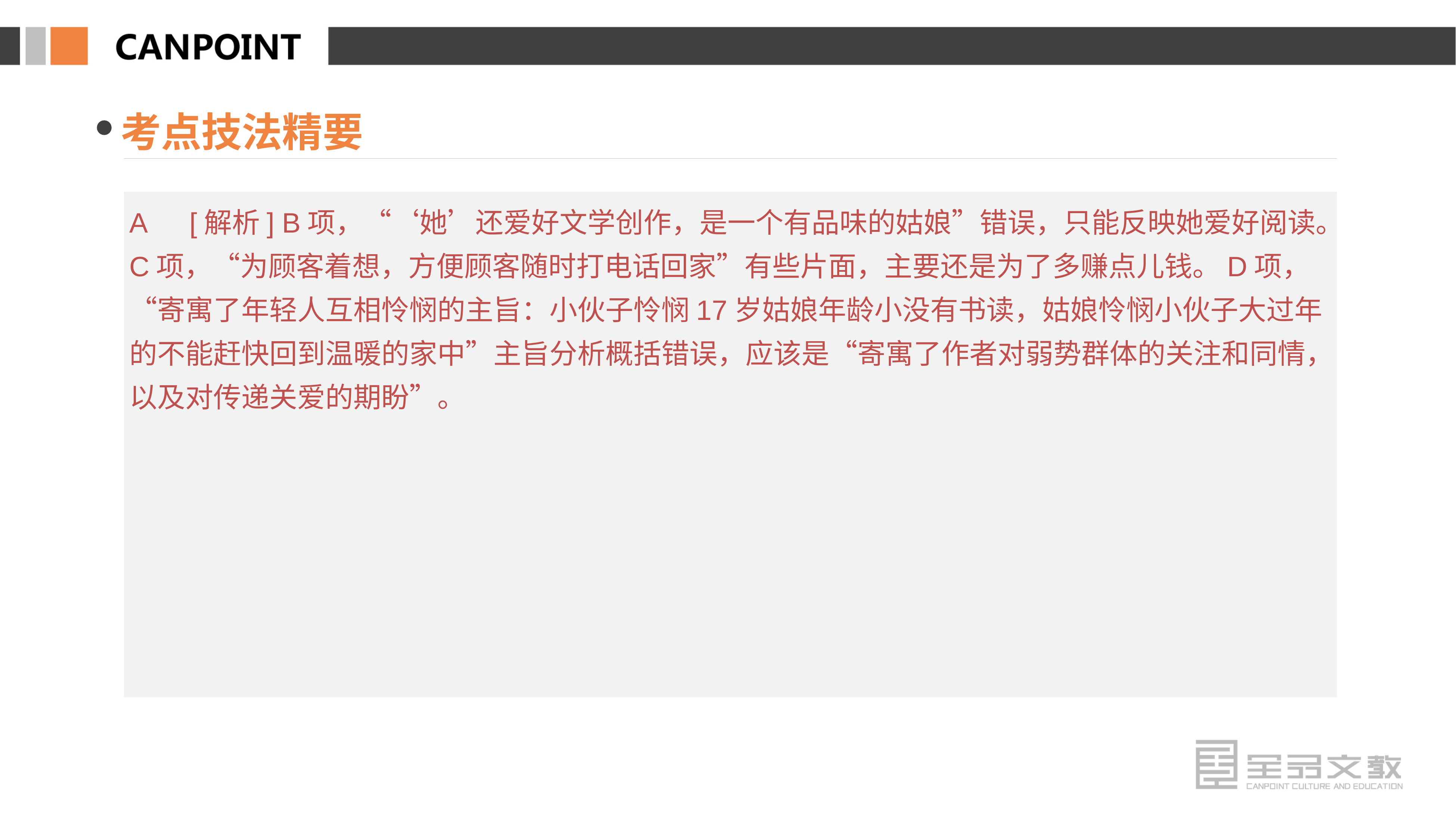

考点技法精要

A　[解析] B项，“‘她’还爱好文学创作，是一个有品味的姑娘”错误，只能反映她爱好阅读。C项，“为顾客着想，方便顾客随时打电话回家”有些片面，主要还是为了多赚点儿钱。D项，“寄寓了年轻人互相怜悯的主旨：小伙子怜悯17岁姑娘年龄小没有书读，姑娘怜悯小伙子大过年的不能赶快回到温暖的家中”主旨分析概括错误，应该是“寄寓了作者对弱势群体的关注和同情，以及对传递关爱的期盼”。